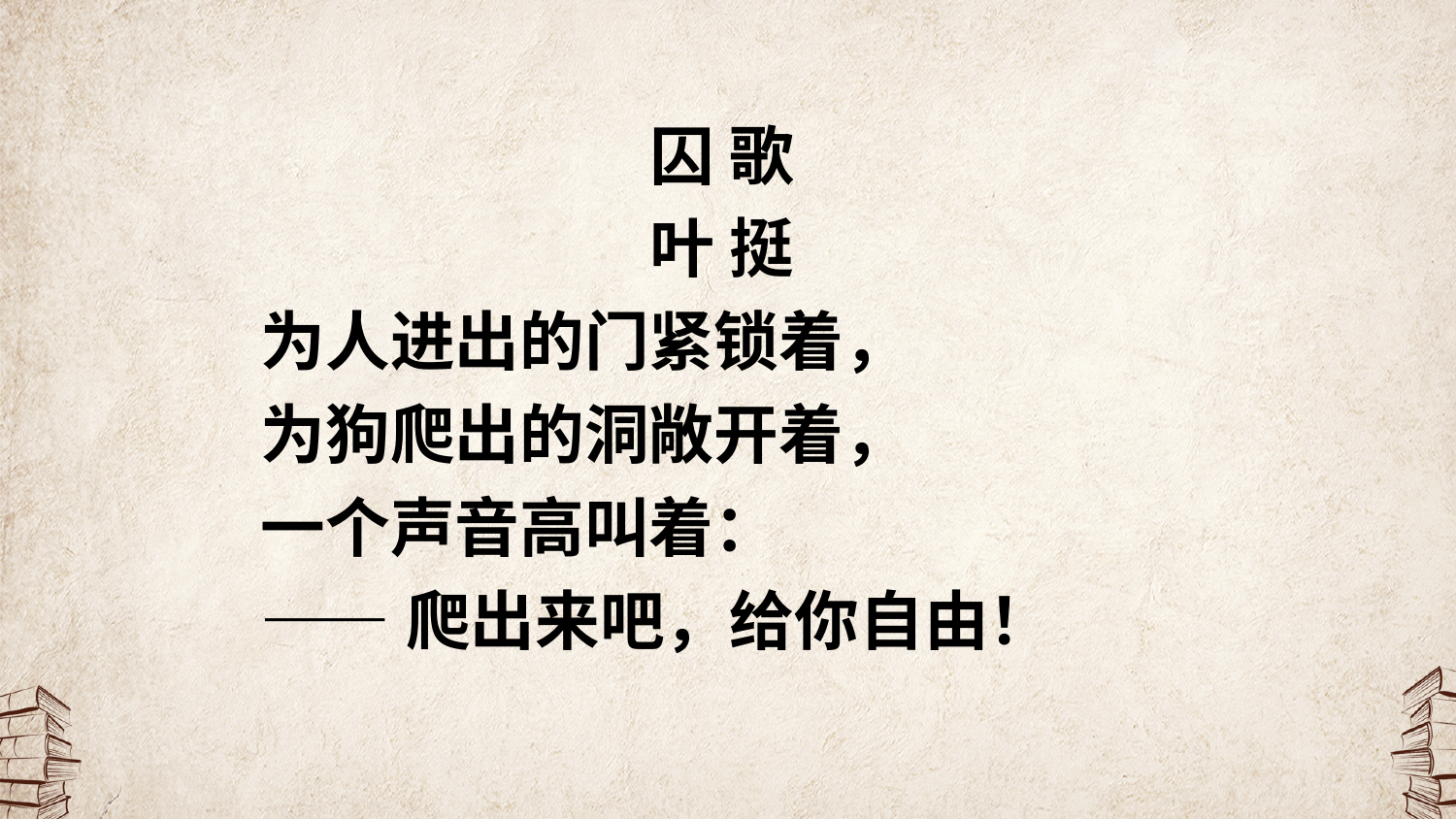

囚 歌
叶 挺
为人进出的门紧锁着，
为狗爬出的洞敞开着，
一个声音高叫着：
——爬出来吧，给你自由！